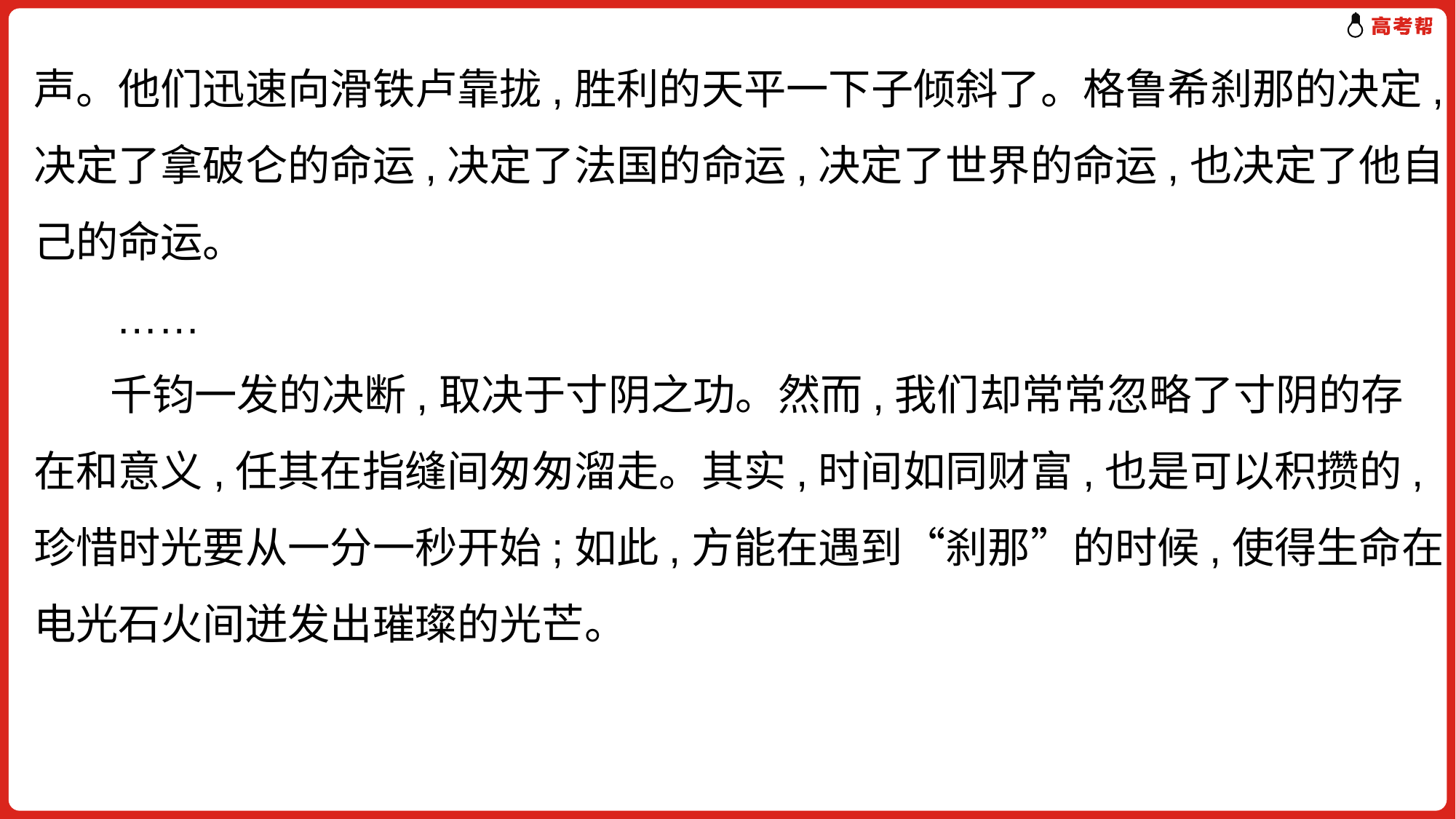

声。他们迅速向滑铁卢靠拢,胜利的天平一下子倾斜了。格鲁希刹那的决定,决定了拿破仑的命运,决定了法国的命运,决定了世界的命运,也决定了他自己的命运。
       ……
       千钧一发的决断,取决于寸阴之功。然而,我们却常常忽略了寸阴的存在和意义,任其在指缝间匆匆溜走。其实,时间如同财富,也是可以积攒的,珍惜时光要从一分一秒开始;如此,方能在遇到“刹那”的时候,使得生命在电光石火间迸发出璀璨的光芒。